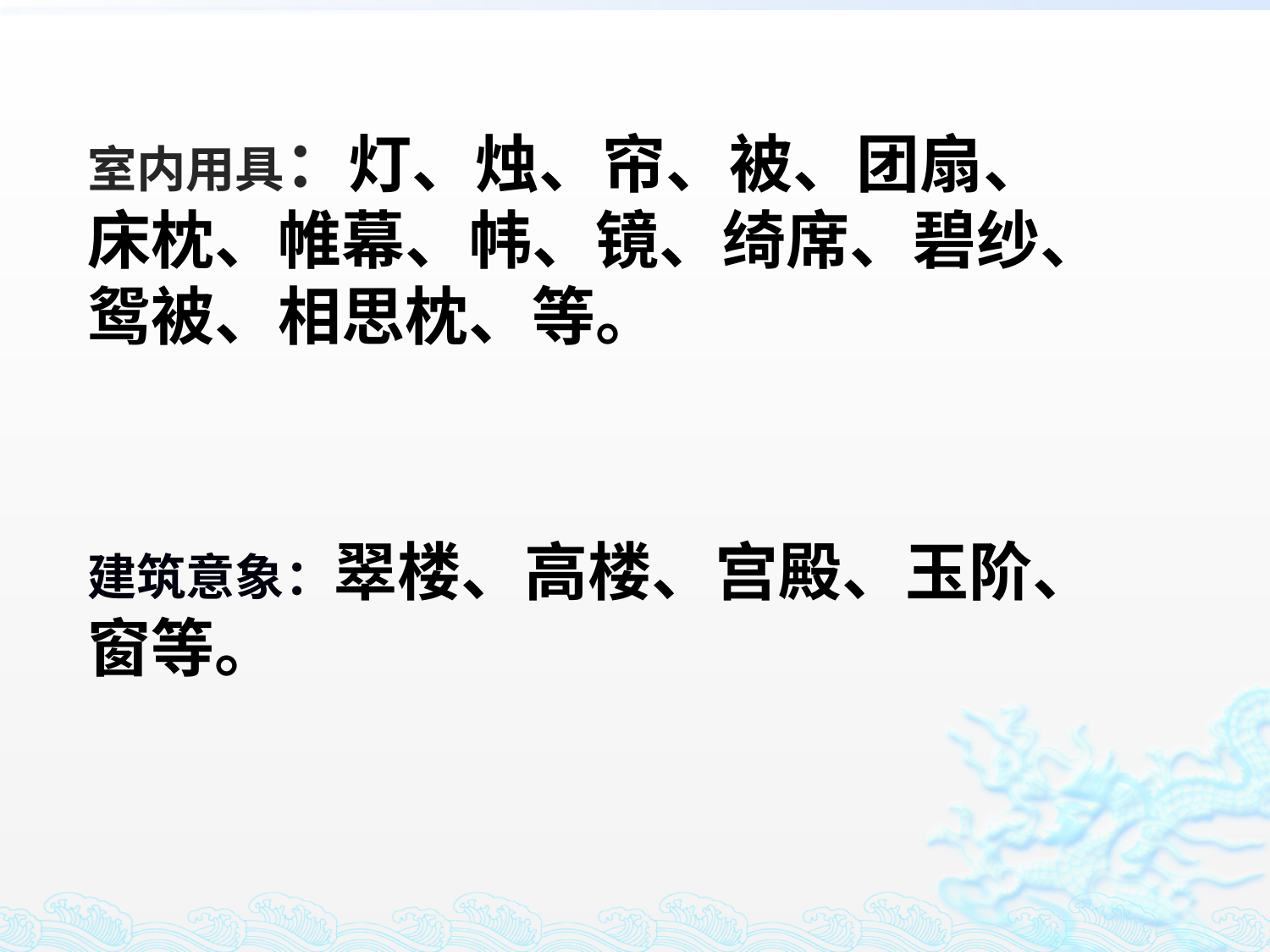

室内用具：灯、烛、帘、被、团扇、床枕、帷幕、帏、镜、绮席、碧纱、鸳被、相思枕、等。
建筑意象：翠楼、高楼、宫殿、玉阶、窗等。